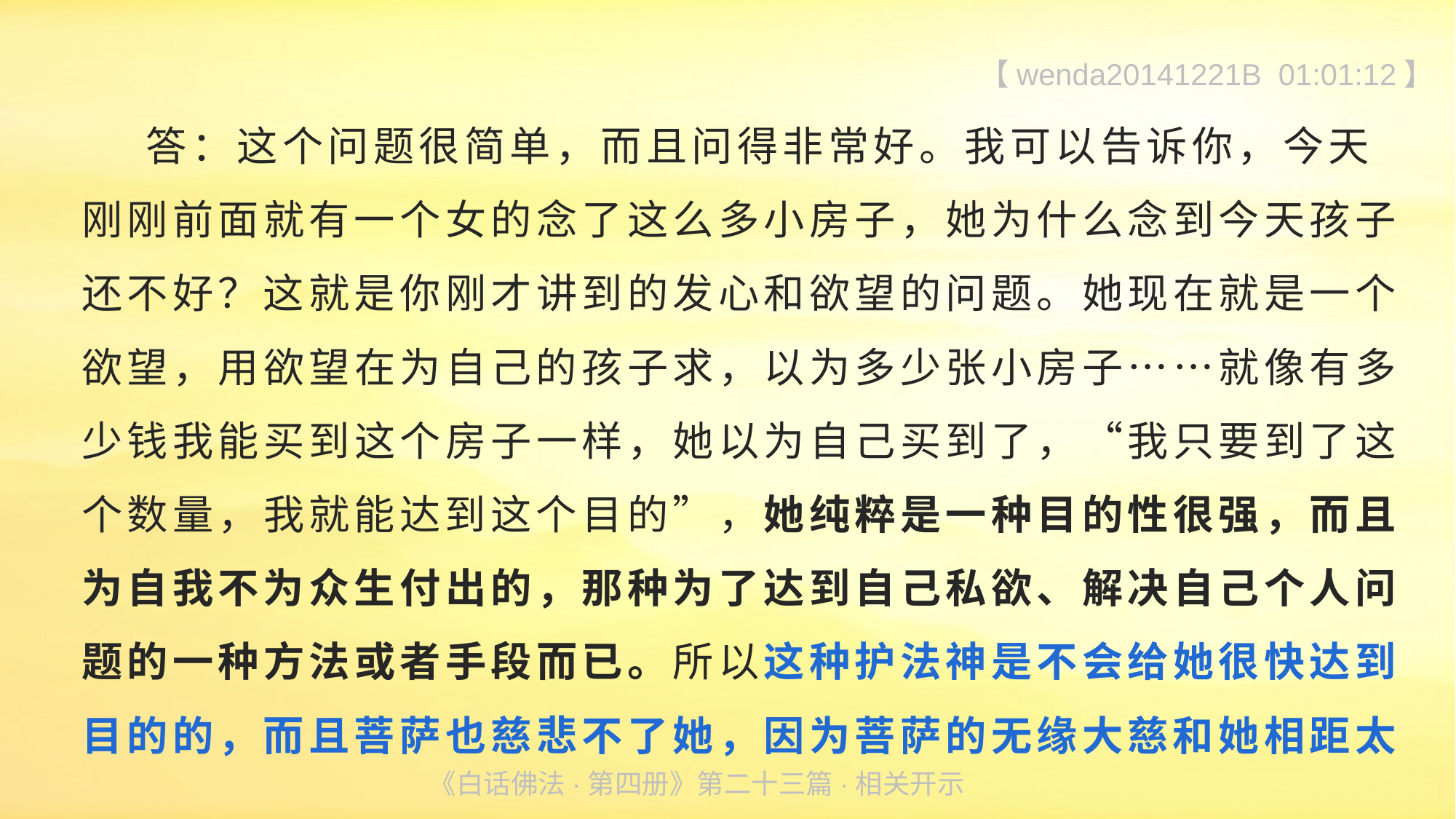

【wenda20141221B  01:01:12】
    答：这个问题很简单，而且问得非常好。我可以告诉你，今天刚刚前面就有一个女的念了这么多小房子，她为什么念到今天孩子还不好？这就是你刚才讲到的发心和欲望的问题。她现在就是一个欲望，用欲望在为自己的孩子求，以为多少张小房子……就像有多少钱我能买到这个房子一样，她以为自己买到了，“我只要到了这个数量，我就能达到这个目的”，她纯粹是一种目的性很强，而且为自我不为众生付出的，那种为了达到自己私欲、解决自己个人问题的一种方法或者手段而已。所以这种护法神是不会给她很快达到目的的，而且菩萨也慈悲不了她，因为菩萨的无缘大慈和她相距太
《白话佛法·第四册》第二十三篇·相关开示